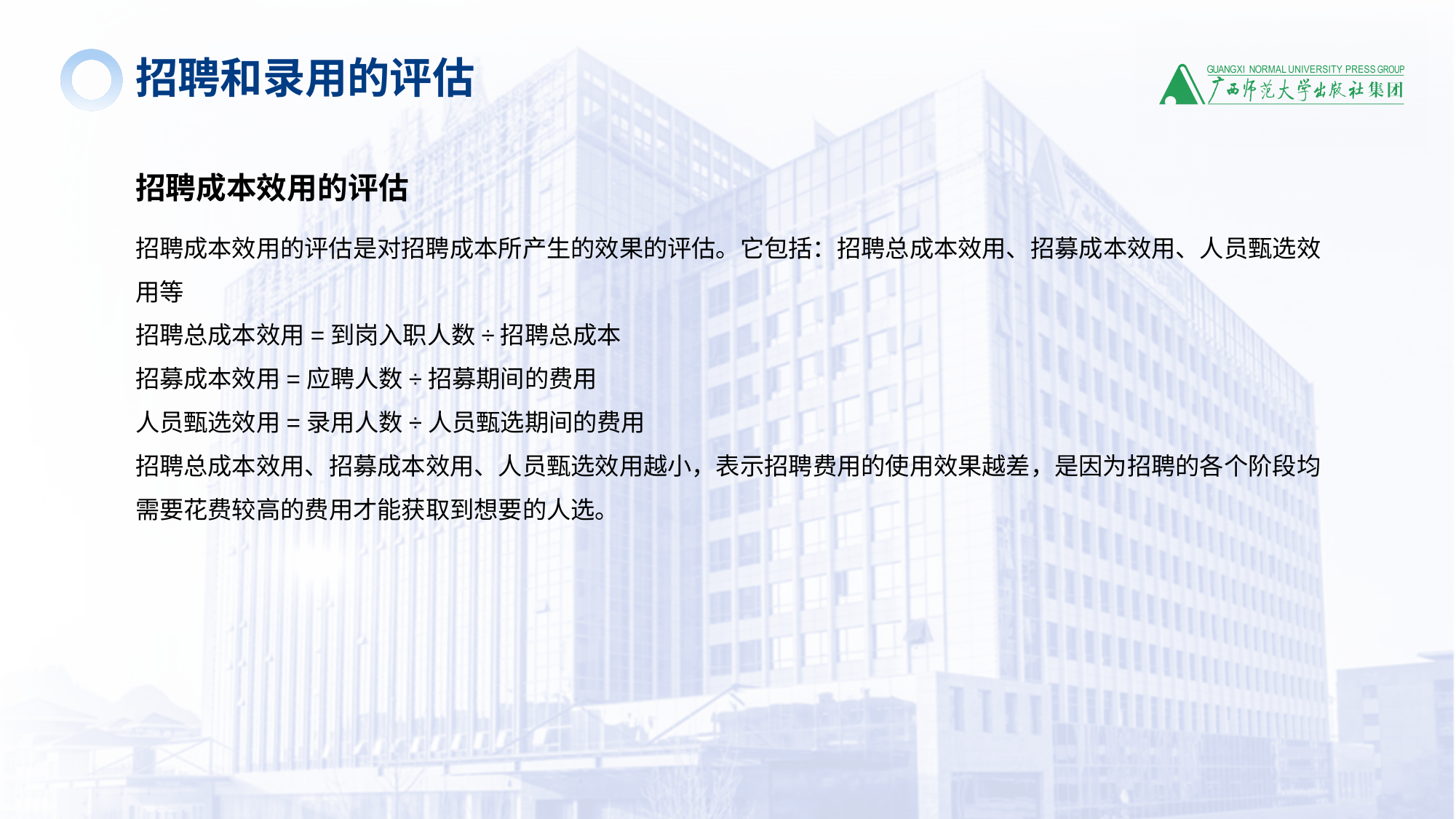

招聘和录用的评估

招聘成本效用的评估
招聘成本效用的评估是对招聘成本所产生的效果的评估。它包括：招聘总成本效用、招募成本效用、人员甄选效用等
招聘总成本效用=到岗入职人数÷招聘总成本
招募成本效用=应聘人数÷招募期间的费用
人员甄选效用=录用人数÷人员甄选期间的费用
招聘总成本效用、招募成本效用、人员甄选效用越小，表示招聘费用的使用效果越差，是因为招聘的各个阶段均需要花费较高的费用才能获取到想要的人选。